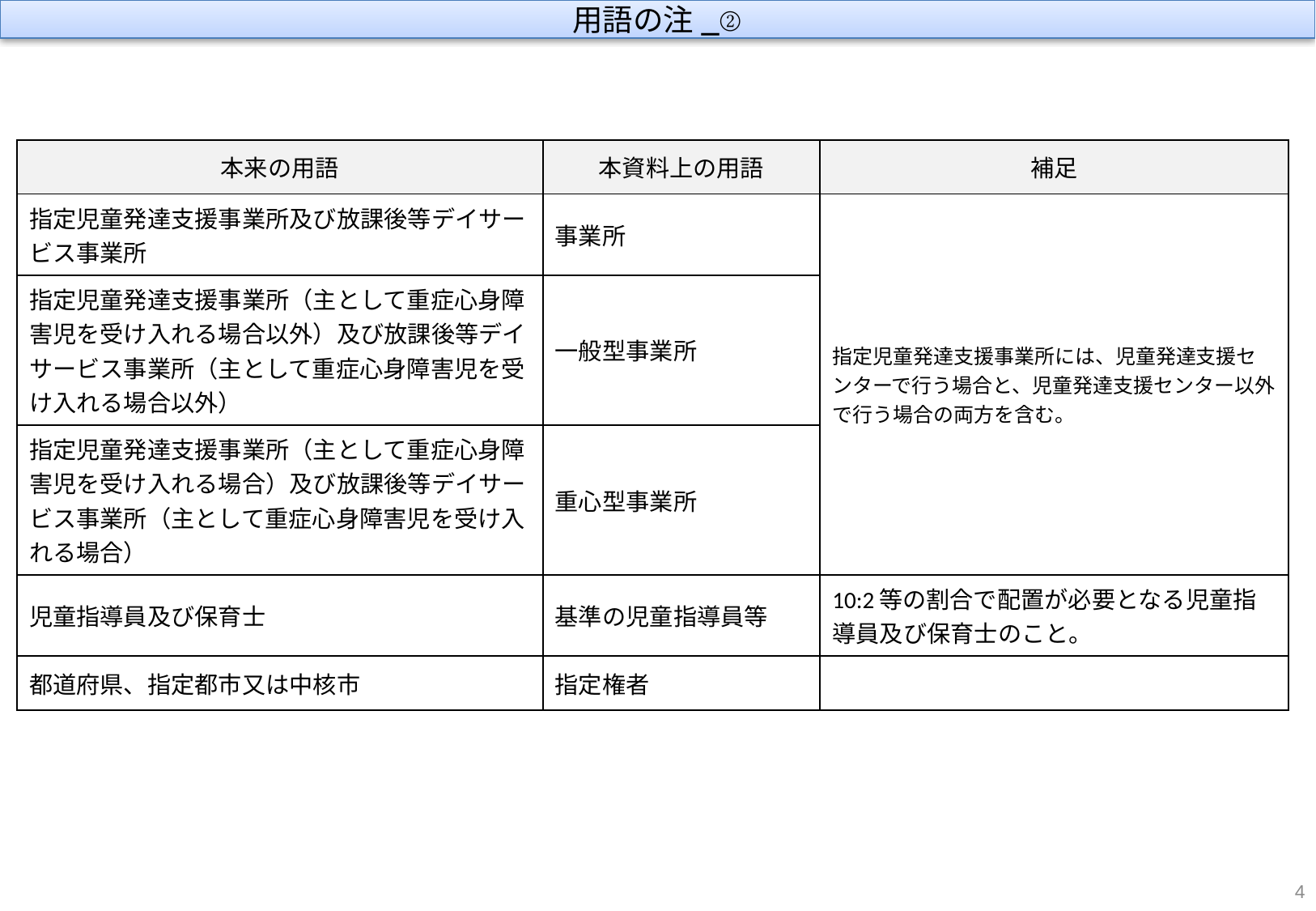

用語の注_②
| 本来の用語 | 本資料上の用語 | 補足 |
| --- | --- | --- |
| 指定児童発達支援事業所及び放課後等デイサービス事業所 | 事業所 | 指定児童発達支援事業所には、児童発達支援センターで行う場合と、児童発達支援センター以外で行う場合の両方を含む。 |
| 指定児童発達支援事業所（主として重症心身障害児を受け入れる場合以外）及び放課後等デイサービス事業所（主として重症心身障害児を受け入れる場合以外） | 一般型事業所 |  |
| 指定児童発達支援事業所（主として重症心身障害児を受け入れる場合）及び放課後等デイサービス事業所（主として重症心身障害児を受け入れる場合） | 重心型事業所 |  |
| 児童指導員及び保育士 | 基準の児童指導員等 | 10:2等の割合で配置が必要となる児童指導員及び保育士のこと。 |
| 都道府県、指定都市又は中核市 | 指定権者 |  |
4